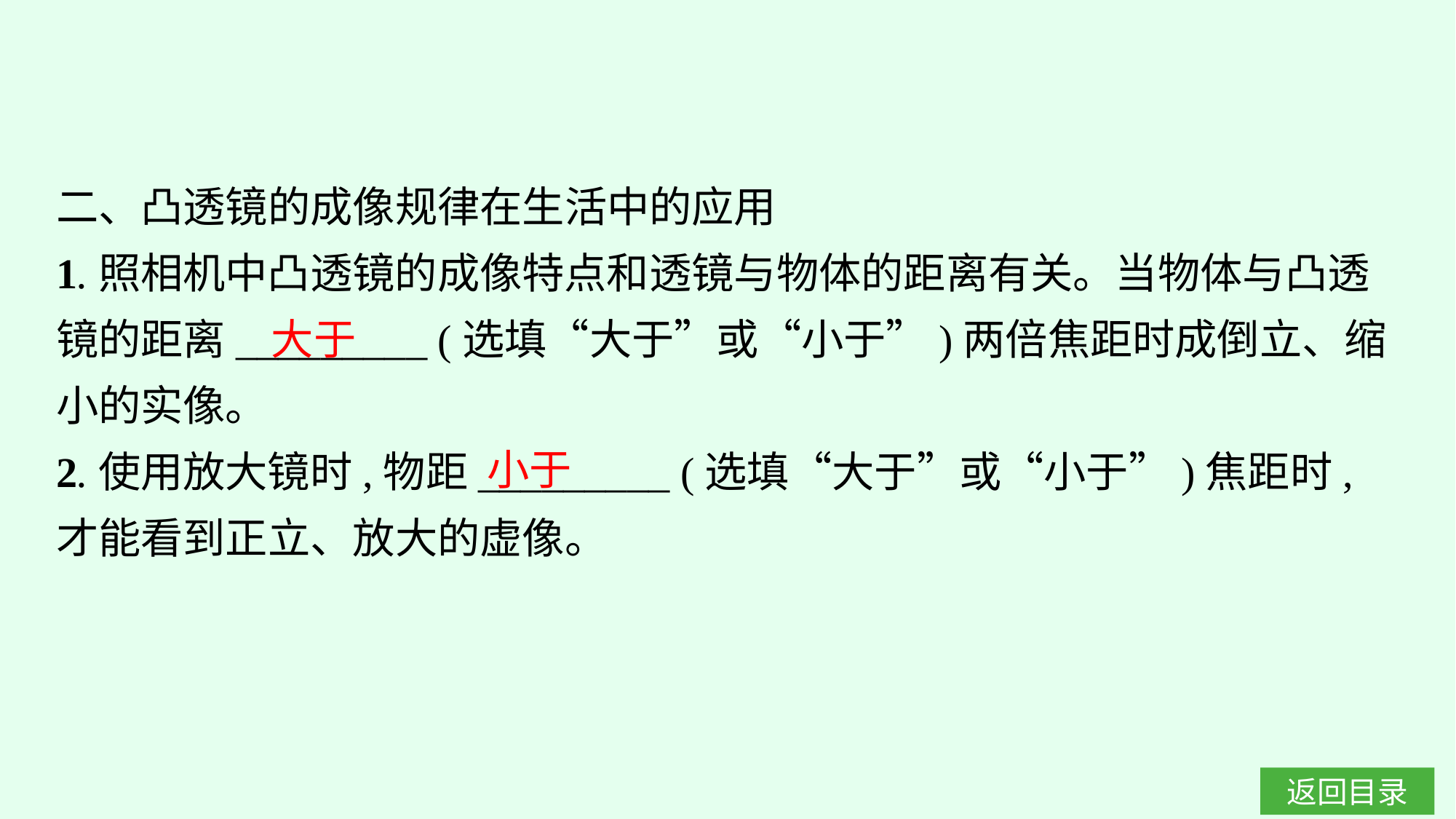

二、凸透镜的成像规律在生活中的应用
1.照相机中凸透镜的成像特点和透镜与物体的距离有关。当物体与凸透镜的距离_________ (选填“大于”或“小于”)两倍焦距时成倒立、缩小的实像。
2.使用放大镜时,物距_________ (选填“大于”或“小于”)焦距时,才能看到正立、放大的虚像。
大于
小于